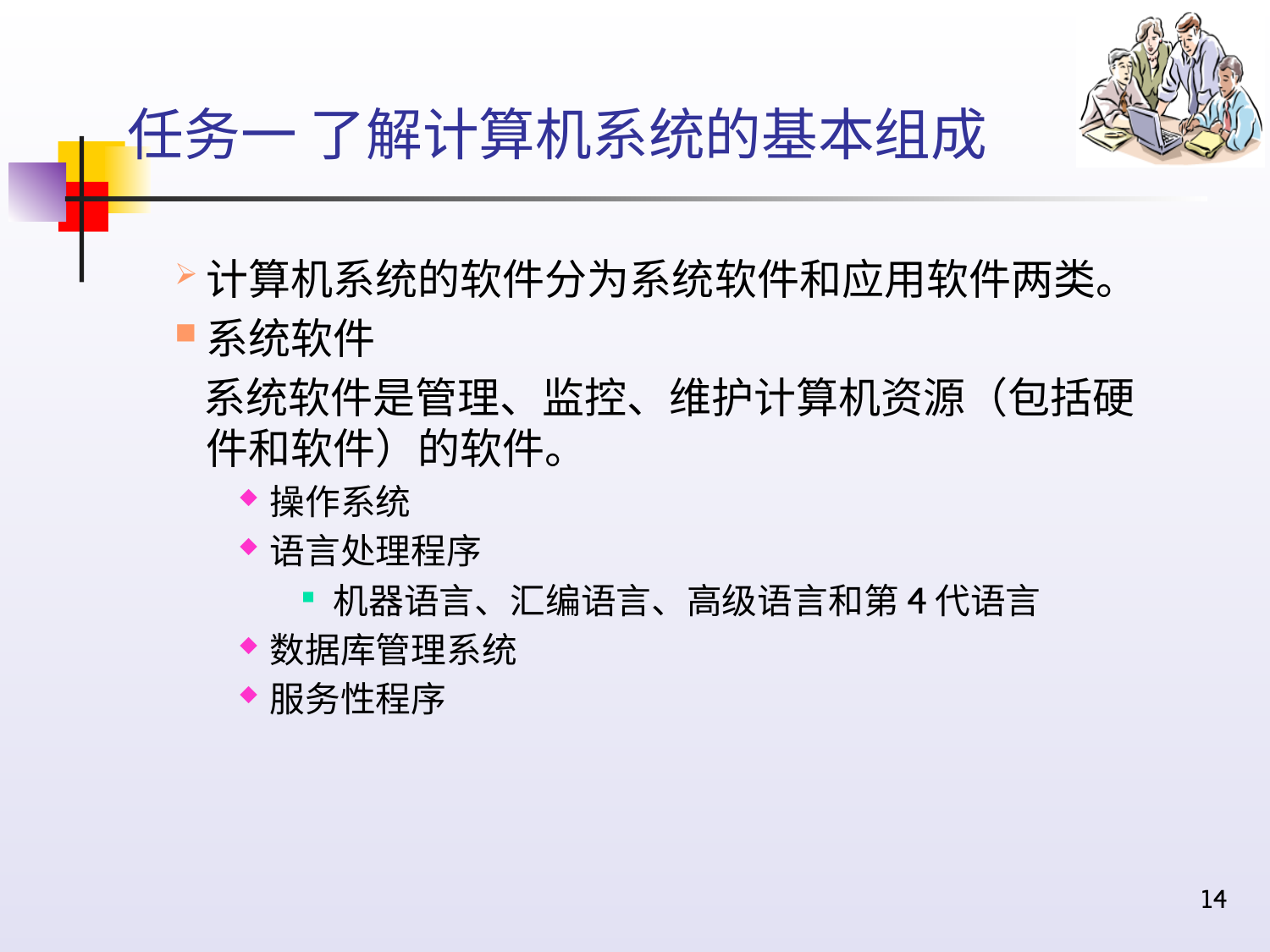

# 任务一 了解计算机系统的基本组成
计算机系统的软件分为系统软件和应用软件两类。
系统软件
  系统软件是管理、监控、维护计算机资源（包括硬件和软件）的软件。
操作系统
语言处理程序
机器语言、汇编语言、高级语言和第4代语言
数据库管理系统
服务性程序
14